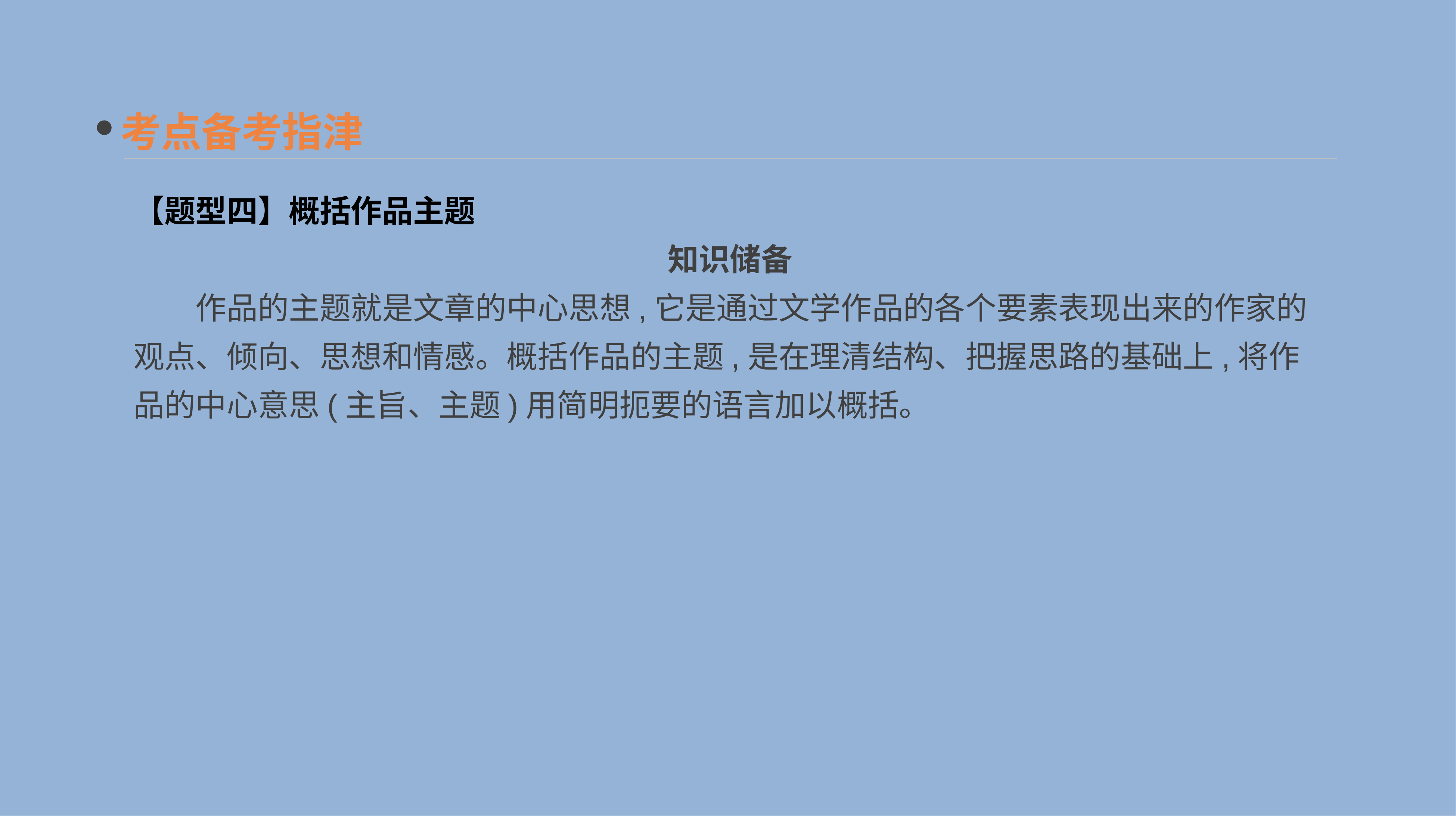

考点备考指津

【题型四】概括作品主题
知识储备
　　作品的主题就是文章的中心思想,它是通过文学作品的各个要素表现出来的作家的观点、倾向、思想和情感。概括作品的主题,是在理清结构、把握思路的基础上,将作品的中心意思(主旨、主题)用简明扼要的语言加以概括。